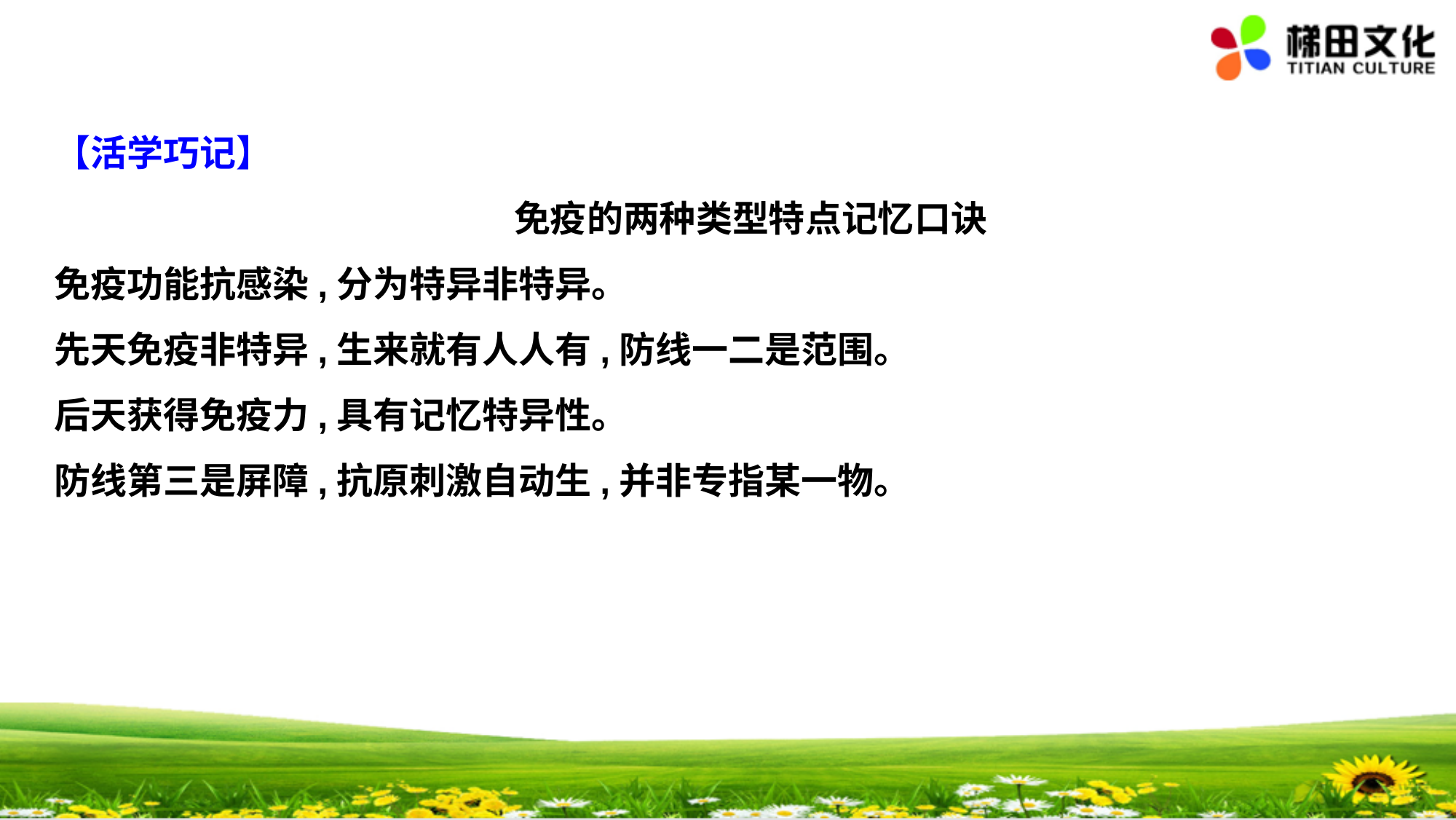

【活学巧记】
　免疫的两种类型特点记忆口诀
免疫功能抗感染,分为特异非特异。
先天免疫非特异,生来就有人人有,防线一二是范围。
后天获得免疫力,具有记忆特异性。
防线第三是屏障,抗原刺激自动生,并非专指某一物。